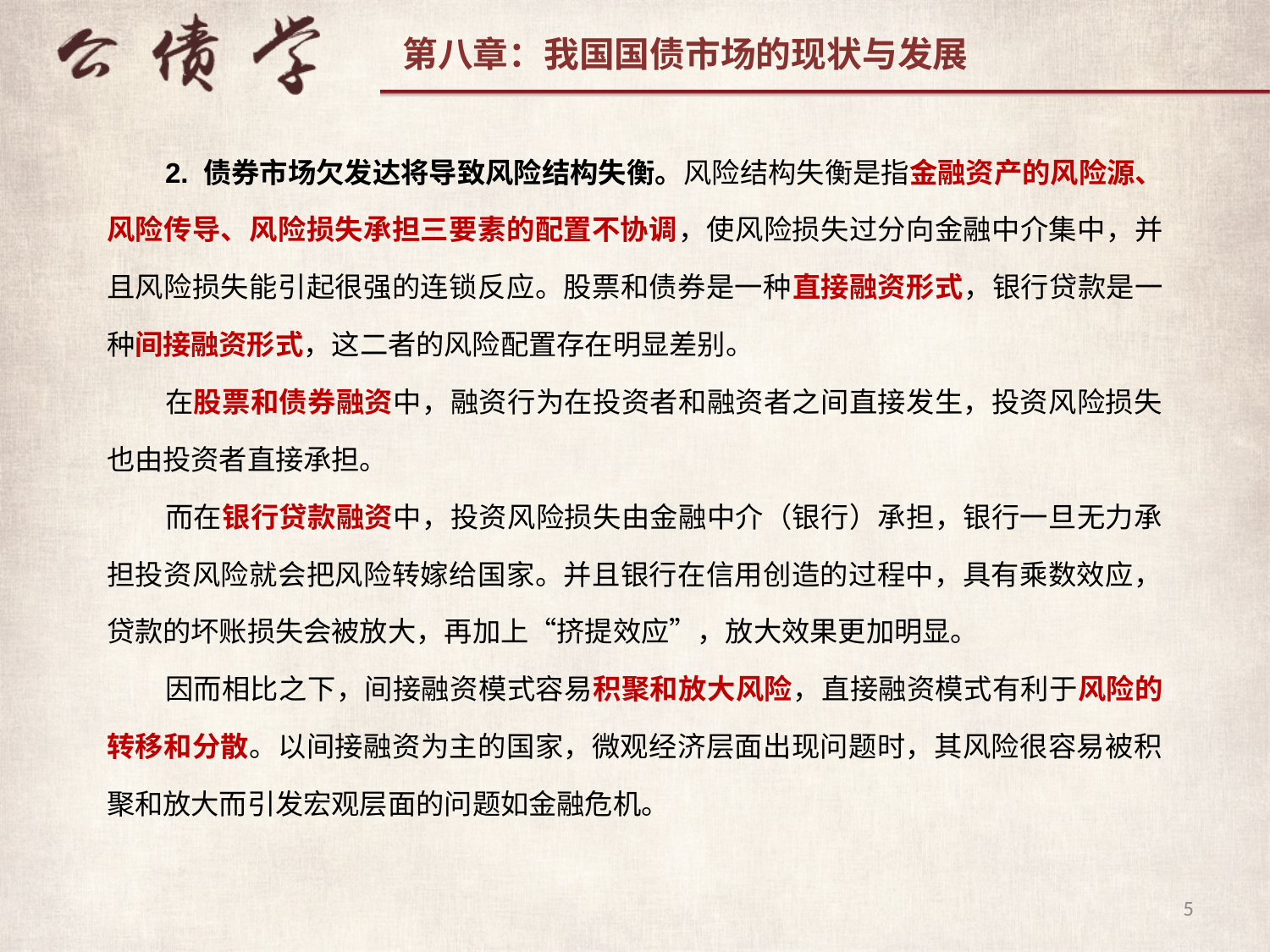

2. 债券市场欠发达将导致风险结构失衡。风险结构失衡是指金融资产的风险源、风险传导、风险损失承担三要素的配置不协调，使风险损失过分向金融中介集中，并且风险损失能引起很强的连锁反应。股票和债券是一种直接融资形式，银行贷款是一种间接融资形式，这二者的风险配置存在明显差别。
在股票和债券融资中，融资行为在投资者和融资者之间直接发生，投资风险损失也由投资者直接承担。
而在银行贷款融资中，投资风险损失由金融中介（银行）承担，银行一旦无力承担投资风险就会把风险转嫁给国家。并且银行在信用创造的过程中，具有乘数效应，贷款的坏账损失会被放大，再加上“挤提效应”，放大效果更加明显。
因而相比之下，间接融资模式容易积聚和放大风险，直接融资模式有利于风险的转移和分散。以间接融资为主的国家，微观经济层面出现问题时，其风险很容易被积聚和放大而引发宏观层面的问题如金融危机。
5